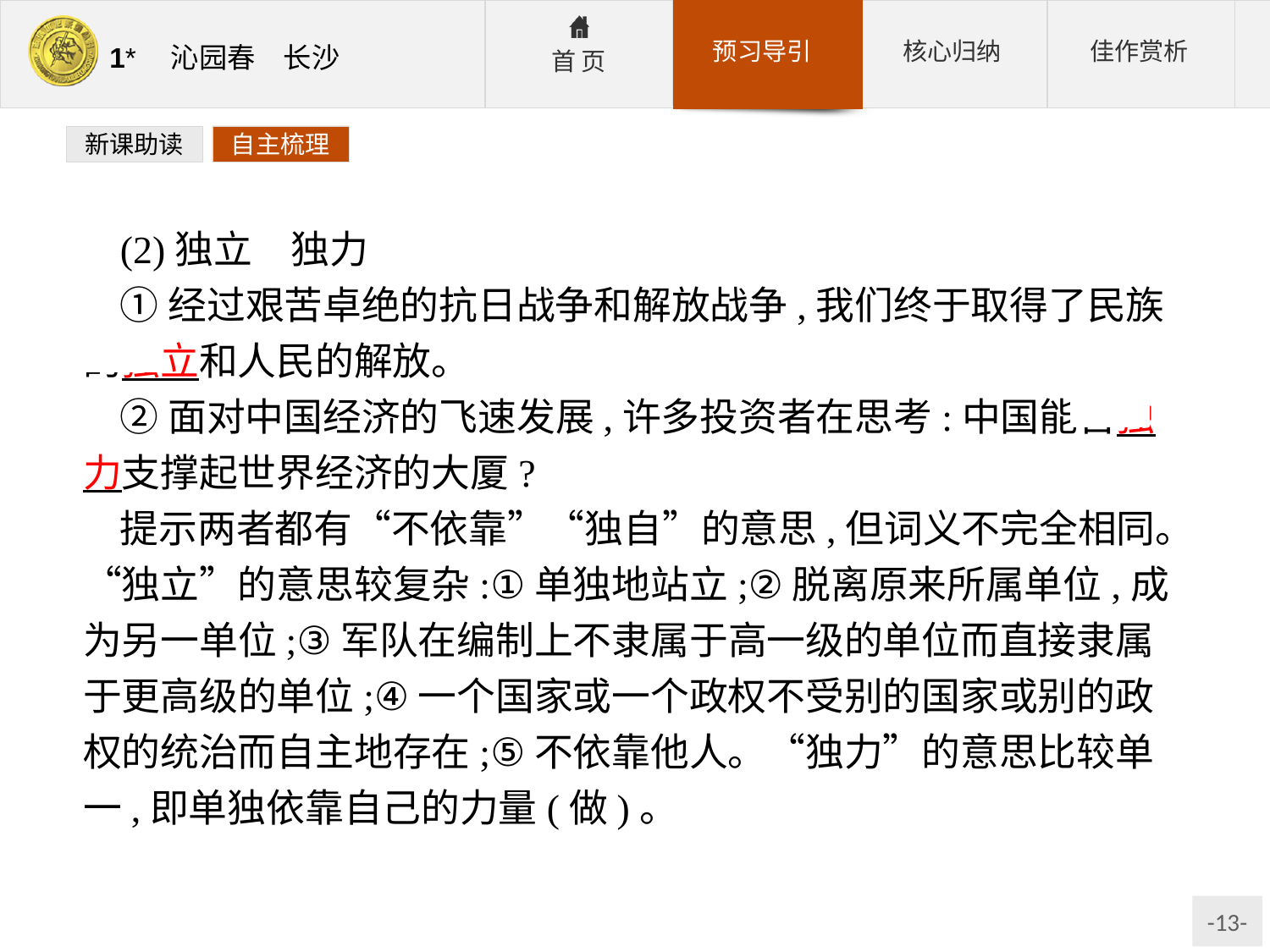

新课助读
自主梳理
(2)独立　独力
①经过艰苦卓绝的抗日战争和解放战争,我们终于取得了民族的独立和人民的解放。
②面对中国经济的飞速发展,许多投资者在思考:中国能否独力支撑起世界经济的大厦?
提示两者都有“不依靠”“独自”的意思,但词义不完全相同。“独立”的意思较复杂:①单独地站立;②脱离原来所属单位,成为另一单位;③军队在编制上不隶属于高一级的单位而直接隶属于更高级的单位;④一个国家或一个政权不受别的国家或别的政权的统治而自主地存在;⑤不依靠他人。“独力”的意思比较单一,即单独依靠自己的力量(做)。